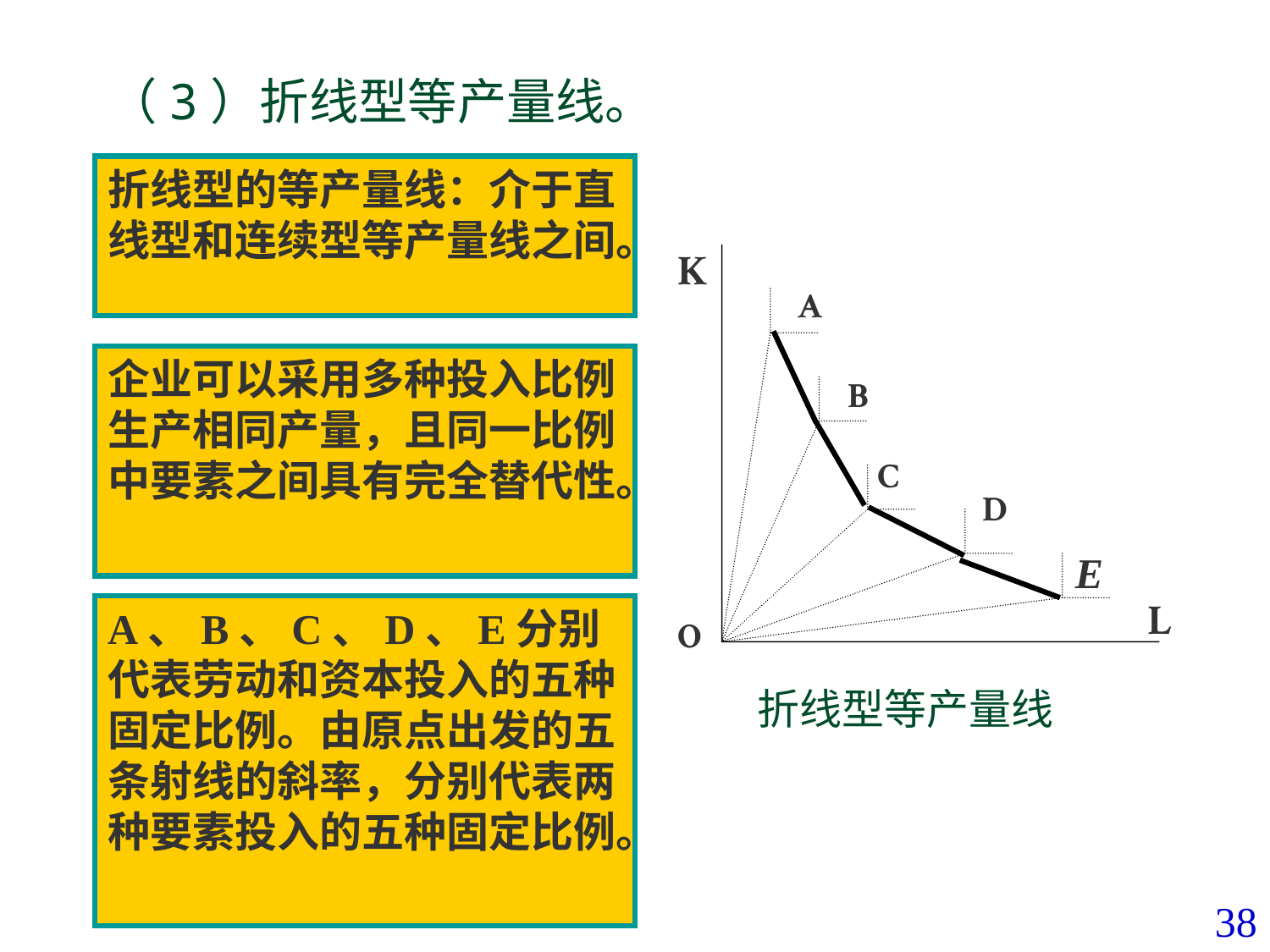

# （3）折线型等产量线。
折线型的等产量线：介于直线型和连续型等产量线之间。
K

A

企业可以采用多种投入比例生产相同产量，且同一比例中要素之间具有完全替代性。
B

C

 D

E

L
A、B、C、D、E分别代表劳动和资本投入的五种固定比例。由原点出发的五条射线的斜率，分别代表两种要素投入的五种固定比例。

O

折线型等产量线
38